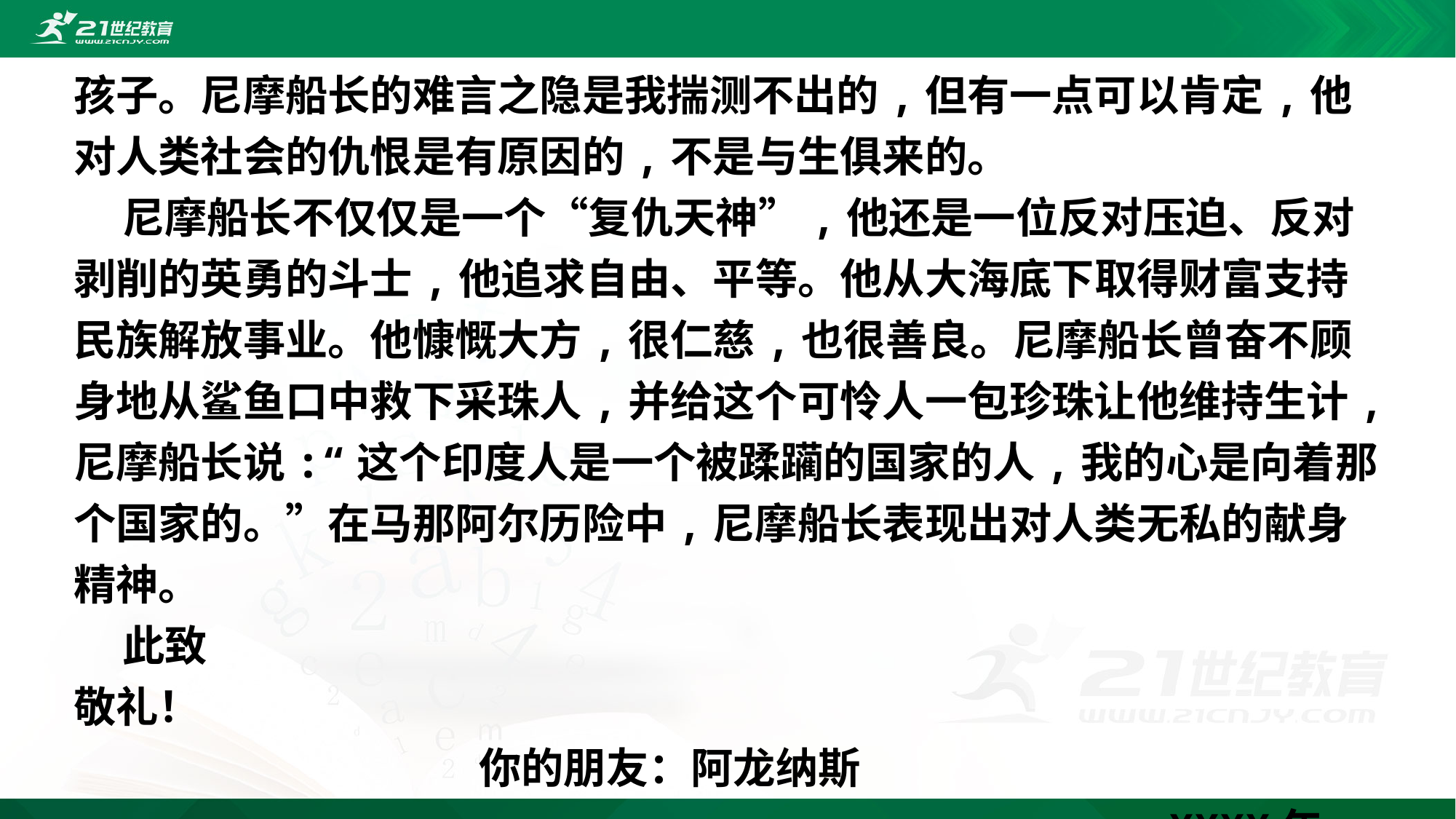

孩子。尼摩船长的难言之隐是我揣测不出的,但有一点可以肯定,他对人类社会的仇恨是有原因的,不是与生俱来的。
    尼摩船长不仅仅是一个“复仇天神”,他还是一位反对压迫、反对剥削的英勇的斗士,他追求自由、平等。他从大海底下取得财富支持民族解放事业。他慷慨大方,很仁慈,也很善良。尼摩船长曾奋不顾身地从鲨鱼口中救下采珠人,并给这个可怜人一包珍珠让他维持生计,尼摩船长说:“这个印度人是一个被蹂躏的国家的人,我的心是向着那个国家的。”在马那阿尔历险中,尼摩船长表现出对人类无私的献身精神。
    此致
敬礼！
                                         你的朋友：阿龙纳斯
                                           XXXX年XX月XX日